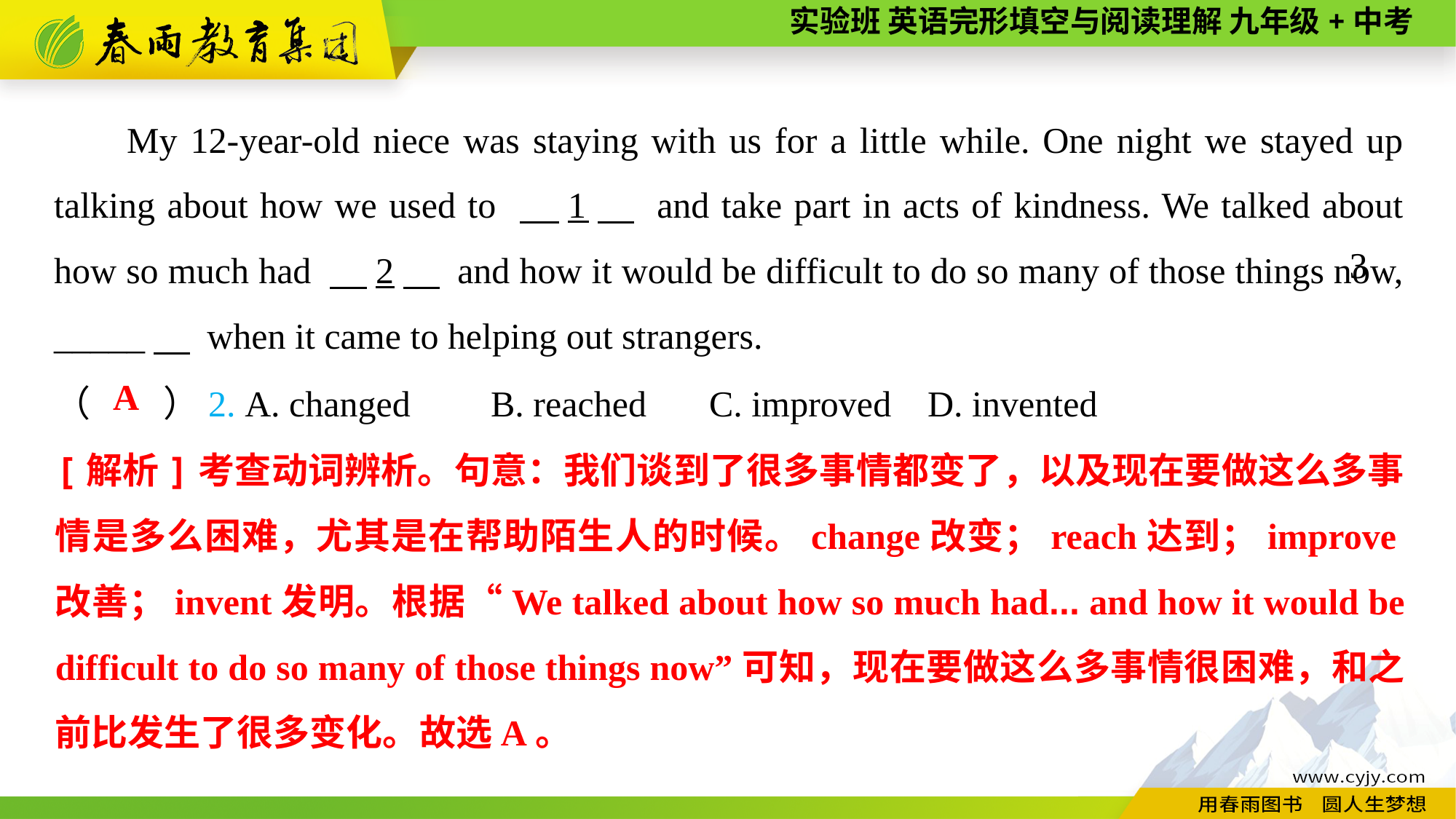

My 12-year-old niece was staying with us for a little while. One night we stayed up talking about how we used to 　1　 and take part in acts of kindness. We talked about how so much had 　2　 and how it would be difficult to do so many of those things now, _____　 when it came to helping out strangers.
3
（　　）2. A. changed	B. reached	C. improved	D. invented
A
[解析]考查动词辨析。句意：我们谈到了很多事情都变了，以及现在要做这么多事情是多么困难，尤其是在帮助陌生人的时候。change改变；reach达到；improve改善；invent发明。根据“We talked about how so much had... and how it would be difficult to do so many of those things now”可知，现在要做这么多事情很困难，和之前比发生了很多变化。故选A。